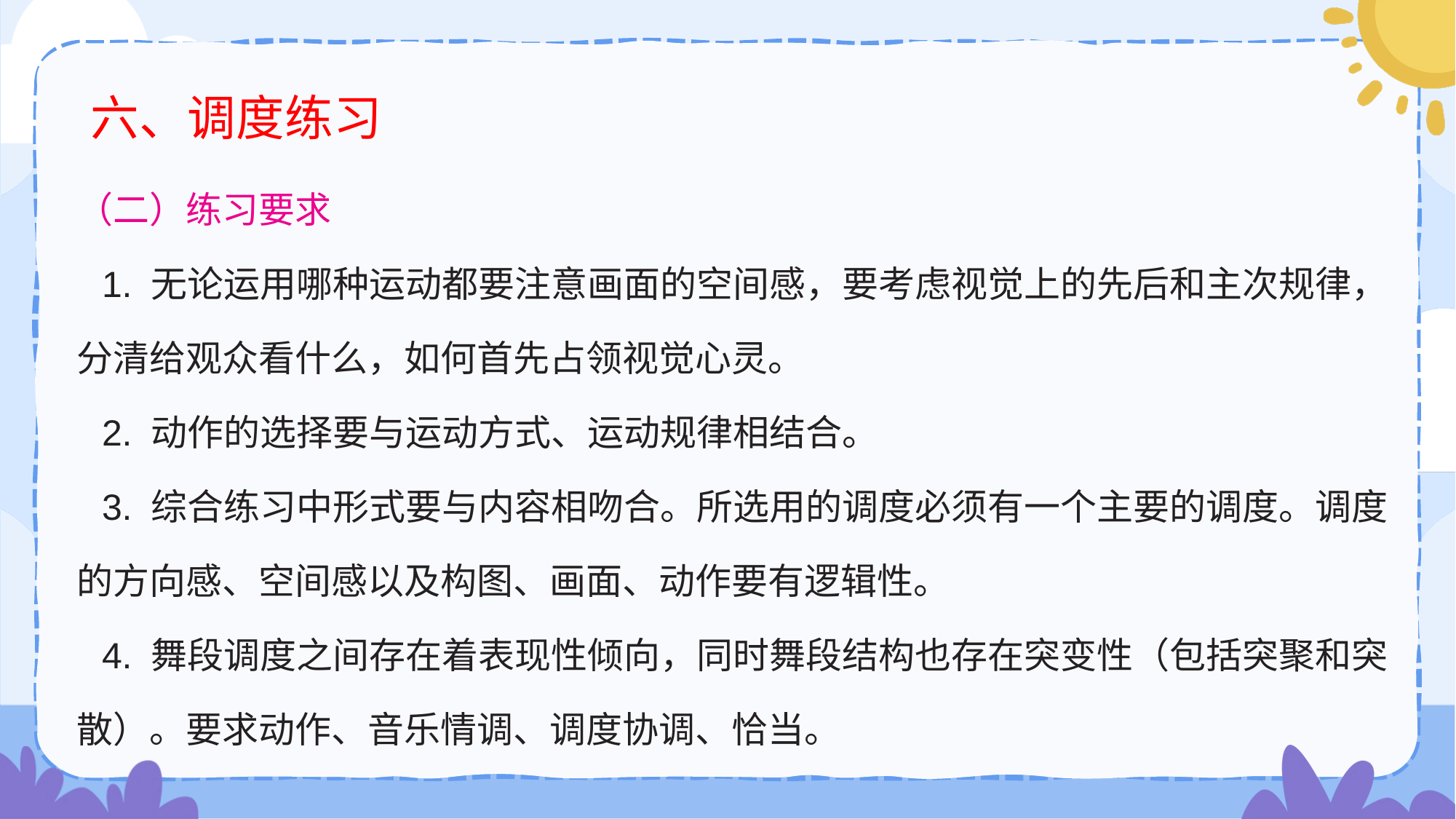

# 六、调度练习
（二）练习要求
  1. 无论运用哪种运动都要注意画面的空间感，要考虑视觉上的先后和主次规律，分清给观众看什么，如何首先占领视觉心灵。
  2. 动作的选择要与运动方式、运动规律相结合。
  3. 综合练习中形式要与内容相吻合。所选用的调度必须有一个主要的调度。调度的方向感、空间感以及构图、画面、动作要有逻辑性。
  4. 舞段调度之间存在着表现性倾向，同时舞段结构也存在突变性（包括突聚和突散）。要求动作、音乐情调、调度协调、恰当。